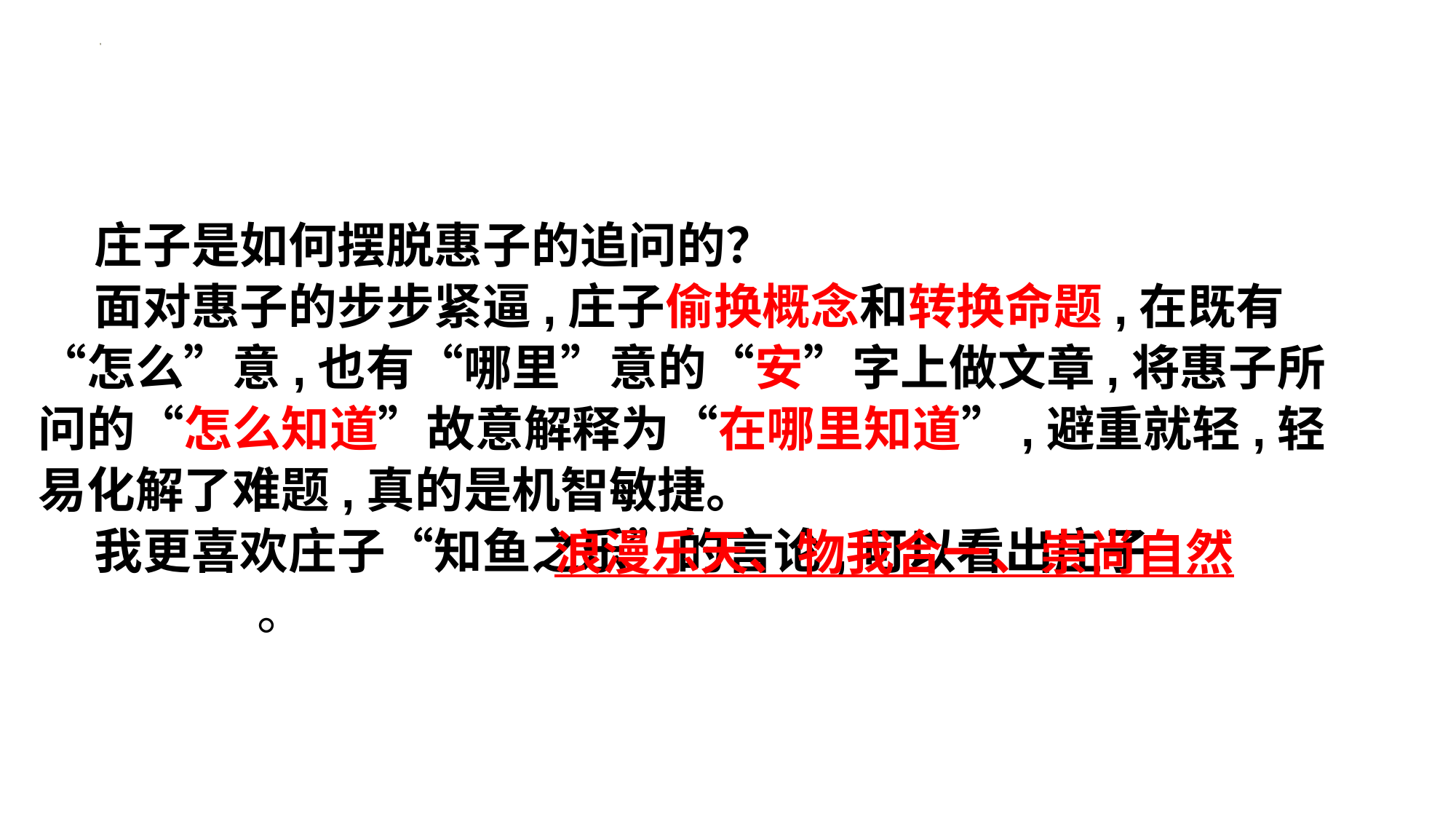

庄子是如何摆脱惠子的追问的？
    面对惠子的步步紧逼,庄子偷换概念和转换命题,在既有“怎么”意,也有“哪里”意的“安”字上做文章,将惠子所问的“怎么知道”故意解释为“在哪里知道”,避重就轻,轻易化解了难题,真的是机智敏捷。
    我更喜欢庄子“知鱼之乐”的言论,可以看出庄子
                   。
                                            浪漫乐天、物我合一、崇尚自然